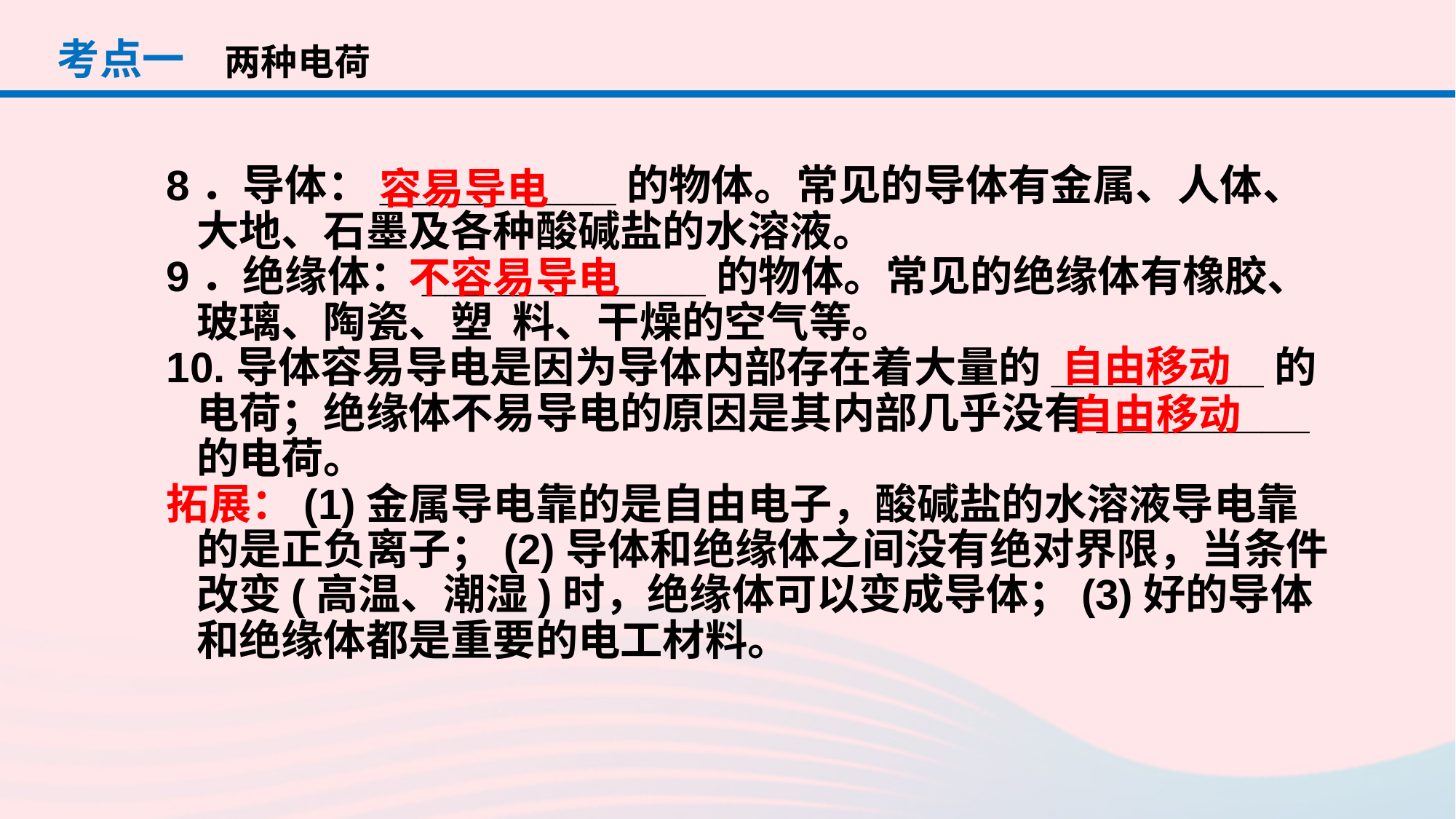

考点一
两种电荷
容易导电
8．导体：__________的物体。常见的导体有金属、人体、大地、石墨及各种酸碱盐的水溶液。
9．绝缘体：____________的物体。常见的绝缘体有橡胶、玻璃、陶瓷、塑  料、干燥的空气等。
10.导体容易导电是因为导体内部存在着大量的_________的电荷；绝缘体不易导电的原因是其内部几乎没有_________的电荷。
拓展：(1)金属导电靠的是自由电子，酸碱盐的水溶液导电靠的是正负离子；(2)导体和绝缘体之间没有绝对界限，当条件改变(高温、潮湿)时，绝缘体可以变成导体；(3)好的导体和绝缘体都是重要的电工材料。
不容易导电
自由移动
自由移动